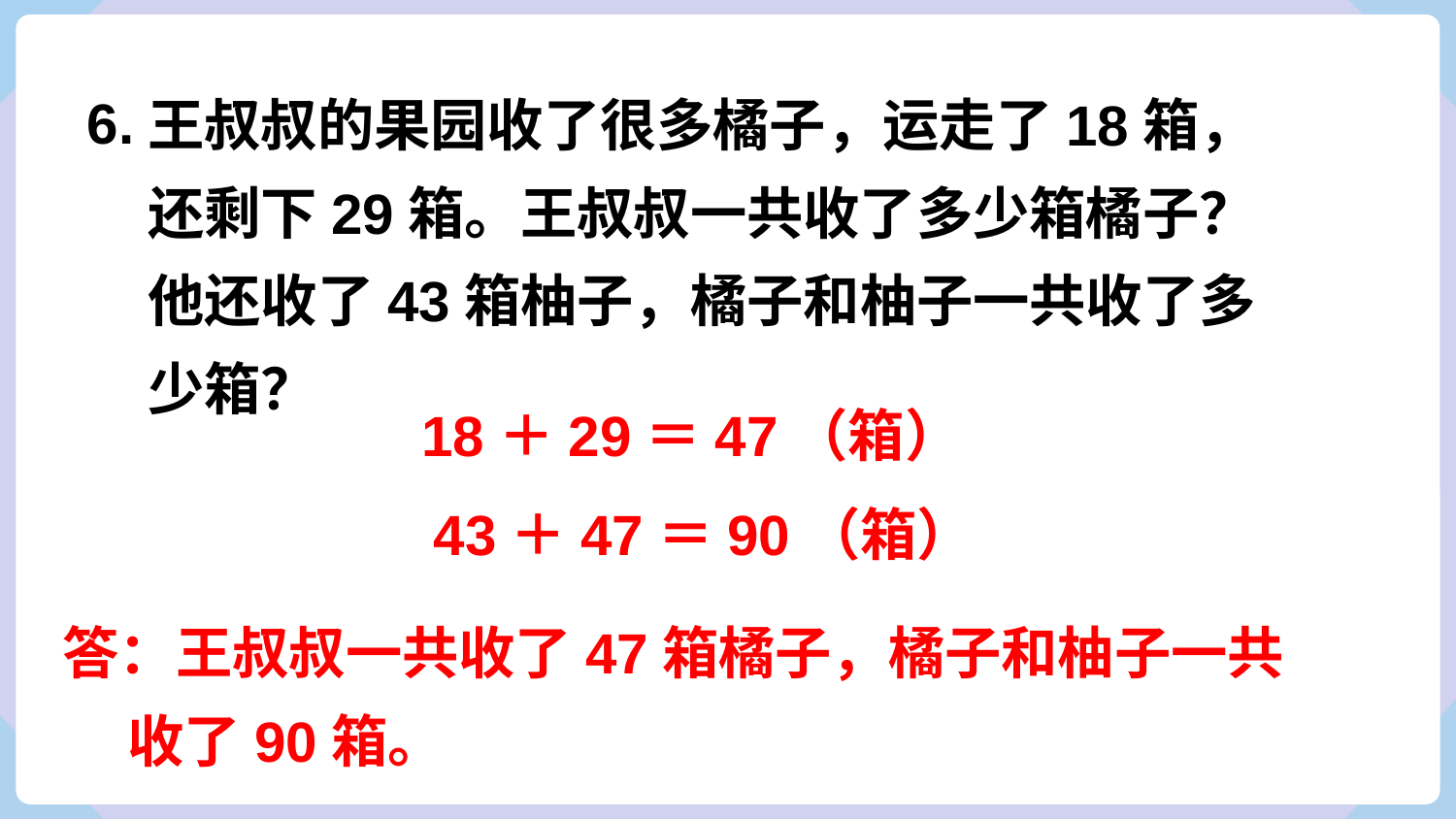

王叔叔的果园收了很多橘子，运走了18箱，还剩下29箱。王叔叔一共收了多少箱橘子？他还收了43箱柚子，橘子和柚子一共收了多少箱？
6.
18＋29＝47（箱）
43＋47＝90（箱）
答：王叔叔一共收了47箱橘子，橘子和柚子一共
    收了90箱。